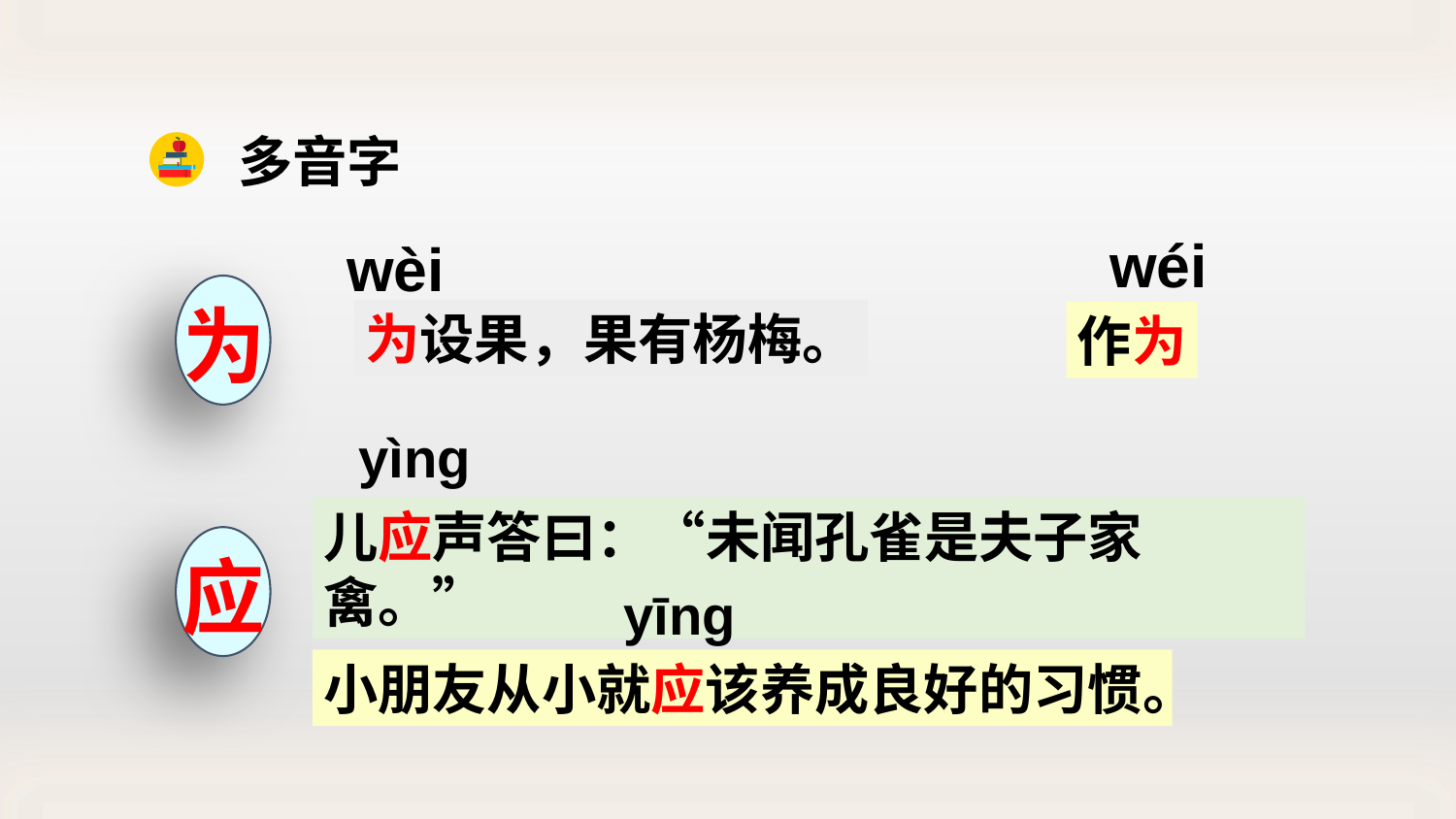

多音字

wéi
wèi

为
为设果，果有杨梅。
作为
yìng
儿应声答曰：“未闻孔雀是夫子家禽。”

应
yīng
小朋友从小就应该养成良好的习惯。